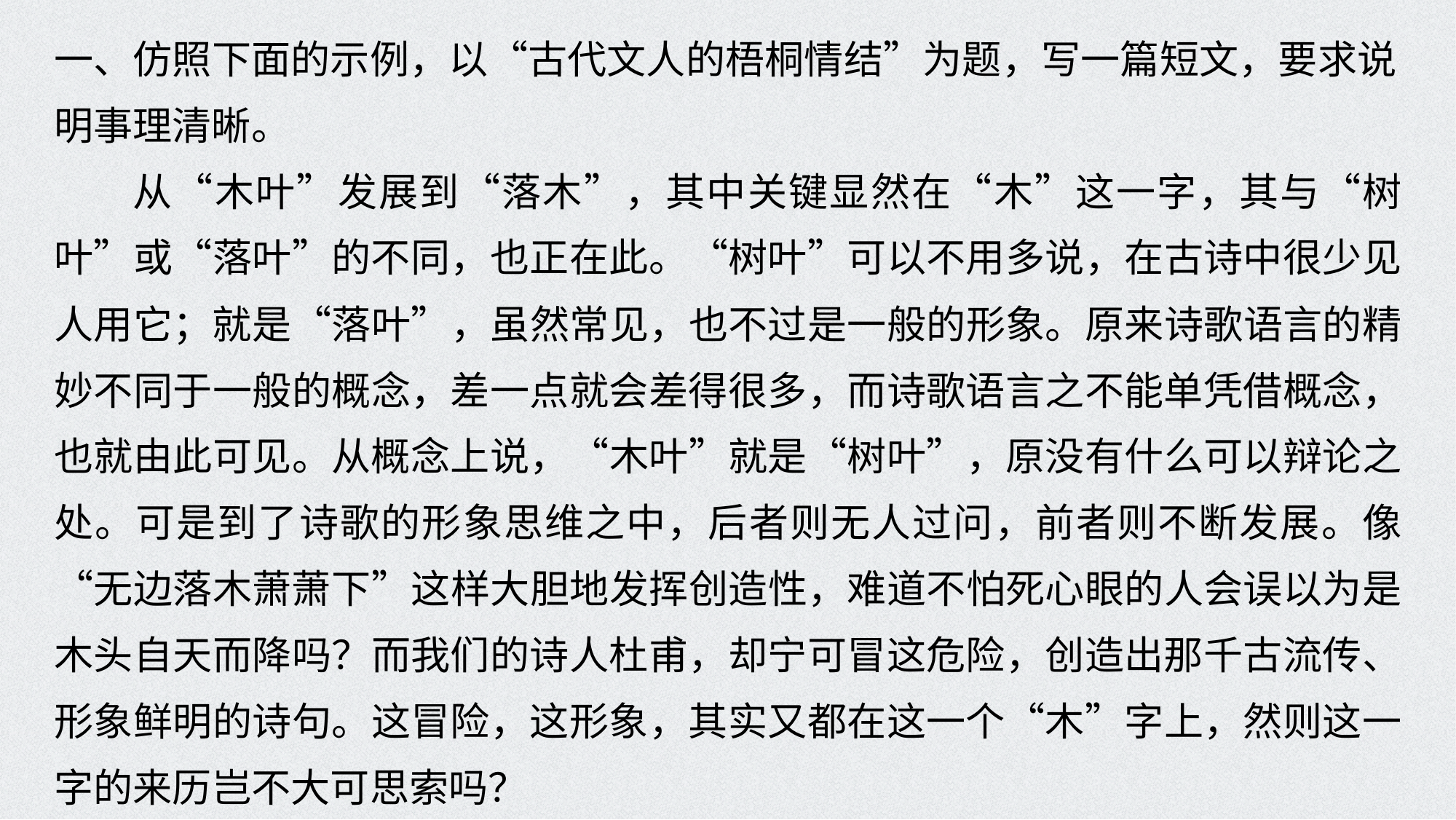

一、仿照下面的示例，以“古代文人的梧桐情结”为题，写一篇短文，要求说明事理清晰。
从“木叶”发展到“落木”，其中关键显然在“木”这一字，其与“树叶”或“落叶”的不同，也正在此。“树叶”可以不用多说，在古诗中很少见人用它；就是“落叶”，虽然常见，也不过是一般的形象。原来诗歌语言的精妙不同于一般的概念，差一点就会差得很多，而诗歌语言之不能单凭借概念，也就由此可见。从概念上说，“木叶”就是“树叶”，原没有什么可以辩论之处。可是到了诗歌的形象思维之中，后者则无人过问，前者则不断发展。像“无边落木萧萧下”这样大胆地发挥创造性，难道不怕死心眼的人会误以为是木头自天而降吗？而我们的诗人杜甫，却宁可冒这危险，创造出那千古流传、形象鲜明的诗句。这冒险，这形象，其实又都在这一个“木”字上，然则这一字的来历岂不大可思索吗？